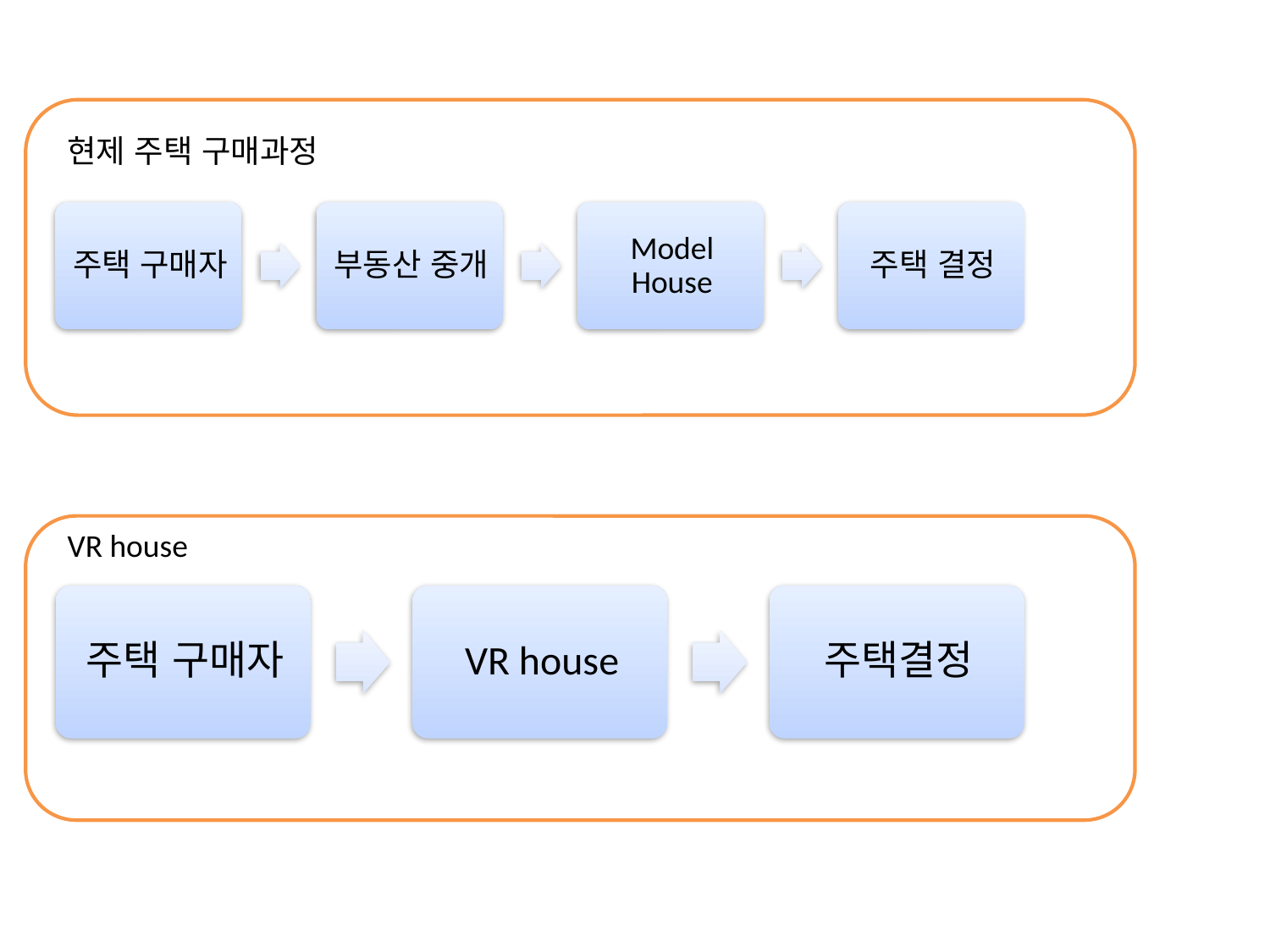

#

현제 주택 구매과정
주택 구매자

부동산 중개

Model House

주택 결정
주택 구매자

VR house

주택결정

VR house